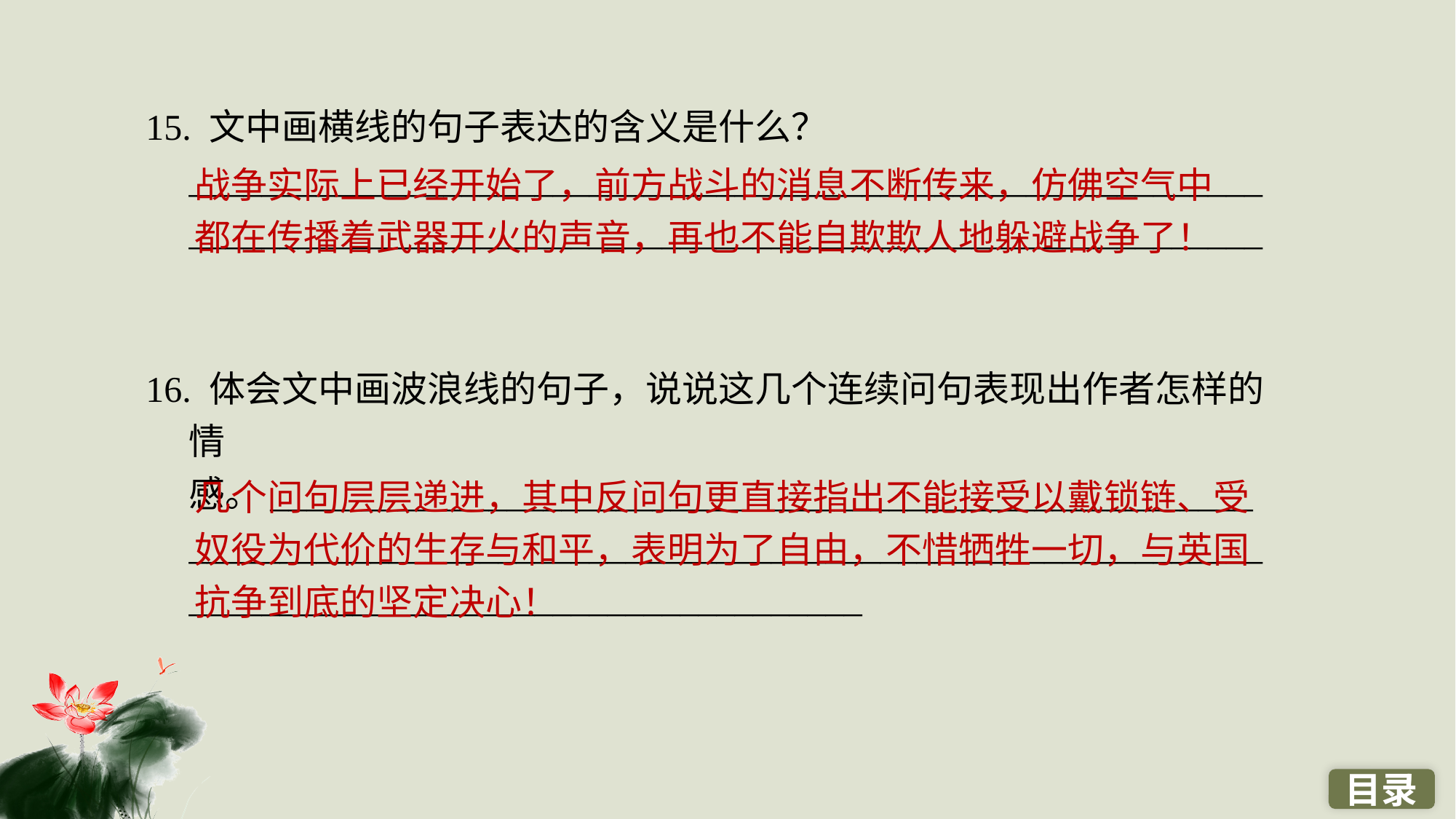

15. 文中画横线的句子表达的含义是什么？______________________________________________________________________________________________________________________

16. 体会文中画波浪线的句子，说说这几个连续问句表现出作者怎样的情感。______________________________________________________________________________________________________________________________________________________
战争实际上已经开始了，前方战斗的消息不断传来，仿佛空气中都在传播着武器开火的声音，再也不能自欺欺人地躲避战争了！
几个问句层层递进，其中反问句更直接指出不能接受以戴锁链、受奴役为代价的生存与和平，表明为了自由，不惜牺牲一切，与英国抗争到底的坚定决心！